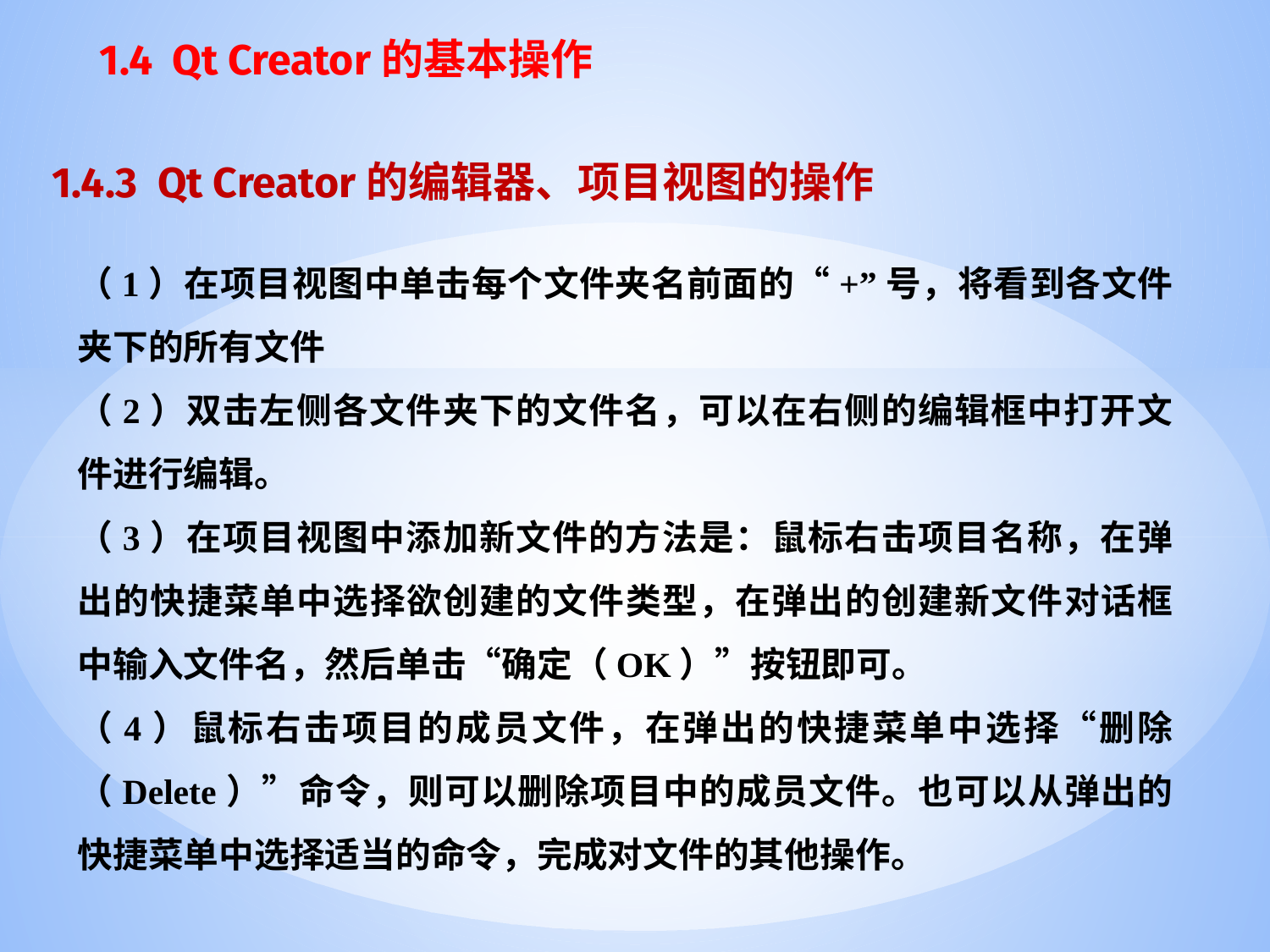

1.4  Qt Creator的基本操作
1.4.3  Qt Creator的编辑器、项目视图的操作

（1）在项目视图中单击每个文件夹名前面的“+”号，将看到各文件夹下的所有文件
（2）双击左侧各文件夹下的文件名，可以在右侧的编辑框中打开文件进行编辑。
（3）在项目视图中添加新文件的方法是：鼠标右击项目名称，在弹出的快捷菜单中选择欲创建的文件类型，在弹出的创建新文件对话框中输入文件名，然后单击“确定（OK）”按钮即可。
（4）鼠标右击项目的成员文件，在弹出的快捷菜单中选择“删除（Delete）”命令，则可以删除项目中的成员文件。也可以从弹出的快捷菜单中选择适当的命令，完成对文件的其他操作。
#